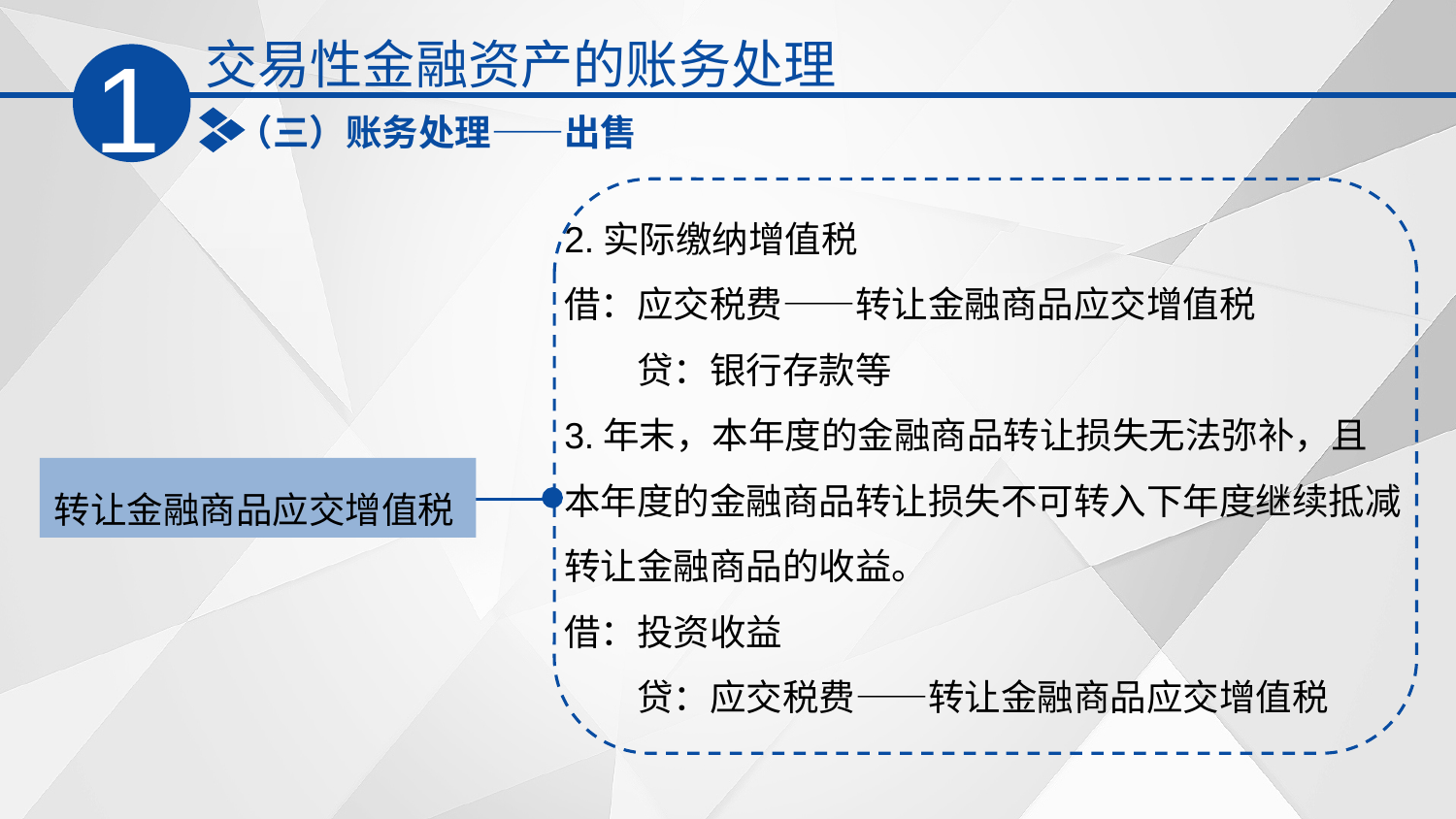

交易性金融资产的账务处理
1

（三）账务处理——出售

2.实际缴纳增值税
借：应交税费——转让金融商品应交增值税
　　贷：银行存款等
3.年末，本年度的金融商品转让损失无法弥补，且本年度的金融商品转让损失不可转入下年度继续抵减转让金融商品的收益。
借：投资收益
　　贷：应交税费——转让金融商品应交增值税
转让金融商品应交增值税